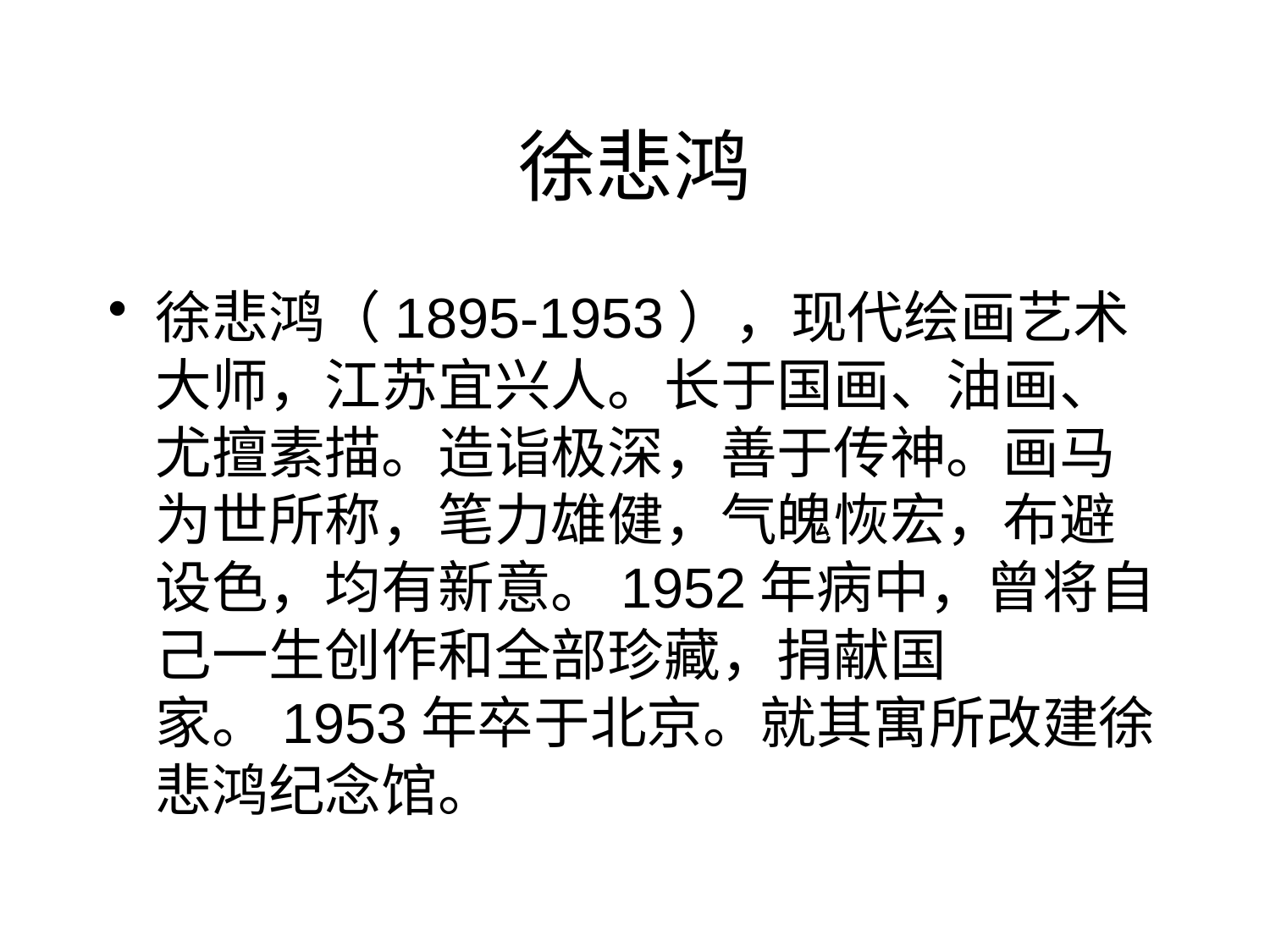

# 徐悲鸿
徐悲鸿（1895-1953），现代绘画艺术大师，江苏宜兴人。长于国画、油画、尤擅素描。造诣极深，善于传神。画马为世所称，笔力雄健，气魄恢宏，布避设色，均有新意。1952年病中，曾将自己一生创作和全部珍藏，捐献国家。1953年卒于北京。就其寓所改建徐悲鸿纪念馆。